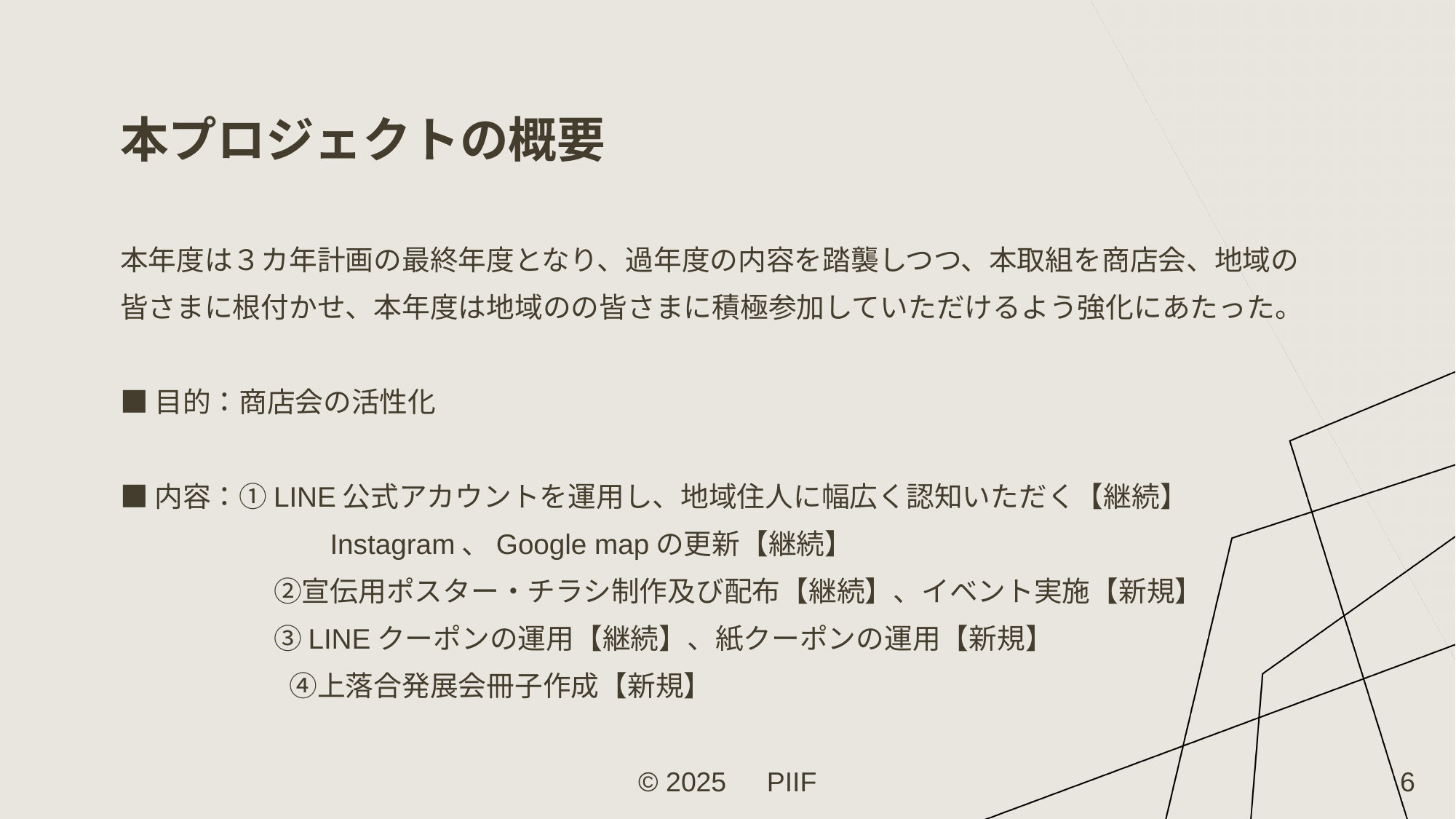

# 本プロジェクトの概要
本年度は３カ年計画の最終年度となり、過年度の内容を踏襲しつつ、本取組を商店会、地域の
皆さまに根付かせ、本年度は地域のの皆さまに積極参加していただけるよう強化にあたった。

■目的：商店会の活性化

■内容：①LINE公式アカウントを運用し、地域住人に幅広く認知いただく【継続】
　　　 　　　　Instagram、Google mapの更新【継続】
　 　　　 　②宣伝用ポスター・チラシ制作及び配布【継続】、イベント実施【新規】
　 　　　 　③LINEクーポンの運用【継続】、紙クーポンの運用【新規】
　　　　　　④上落合発展会冊子作成【新規】
© 2025　PIIF
6